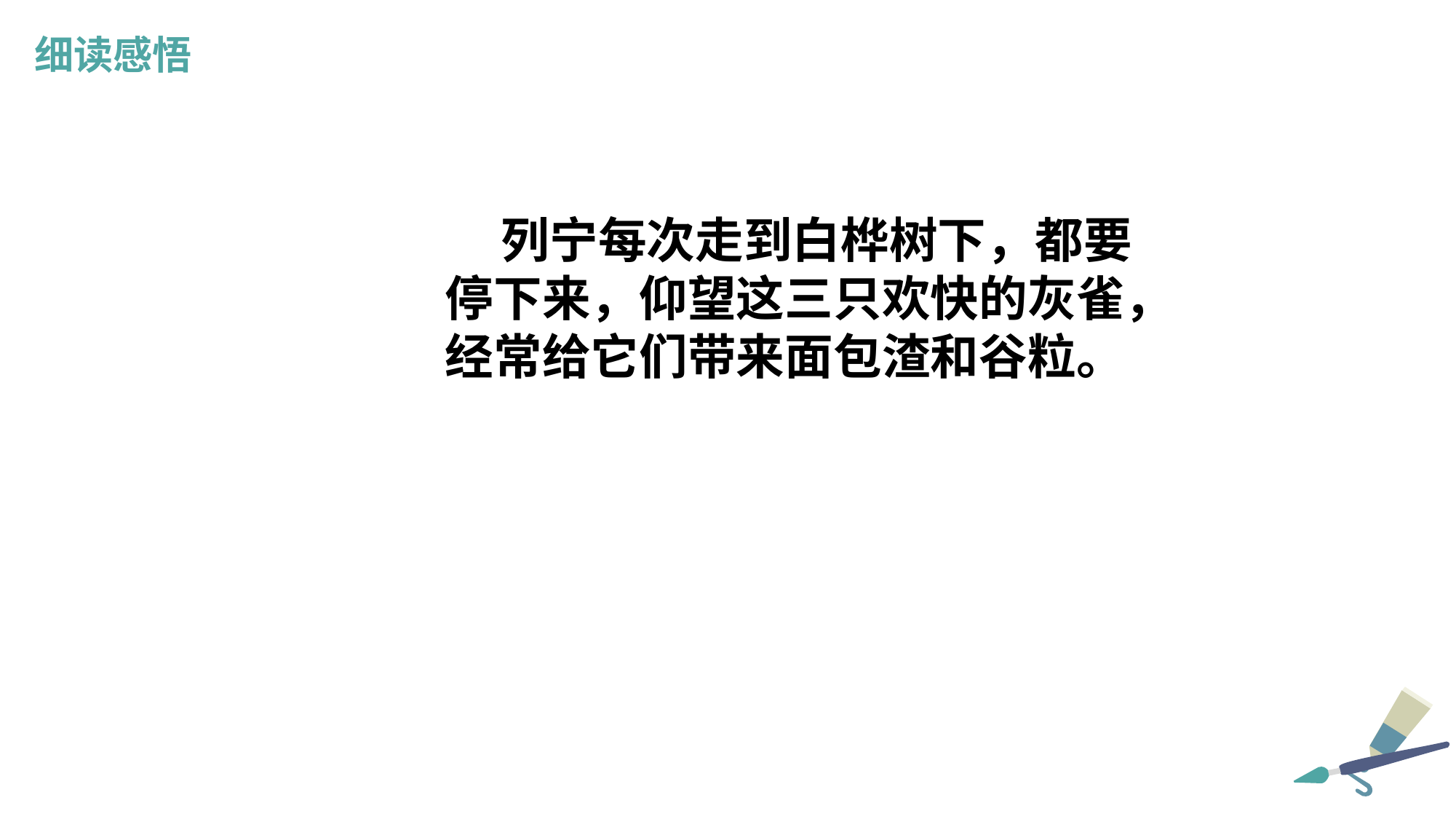

细读感悟
    列宁每次走到白桦树下，都要停下来，仰望这三只欢快的灰雀，经常给它们带来面包渣和谷粒。